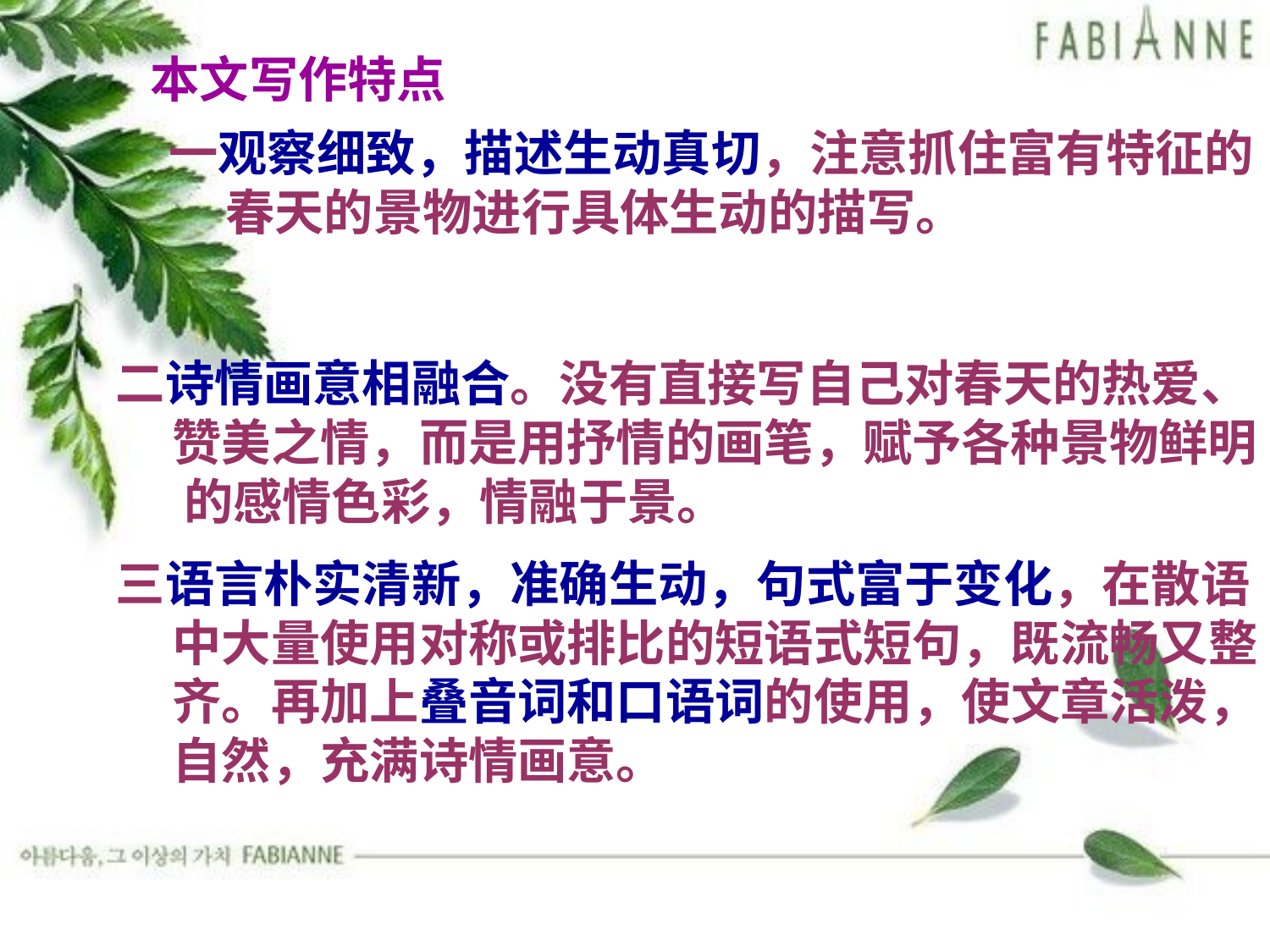

本文写作特点
一观察细致，描述生动真切，注意抓住富有特征的
    春天的景物进行具体生动的描写。
二诗情画意相融合。没有直接写自己对春天的热爱、
    赞美之情，而是用抒情的画笔，赋予各种景物鲜明
     的感情色彩，情融于景。
三语言朴实清新，准确生动，句式富于变化，在散语
    中大量使用对称或排比的短语式短句，既流畅又整
    齐。再加上叠音词和口语词的使用，使文章活泼，
    自然，充满诗情画意。